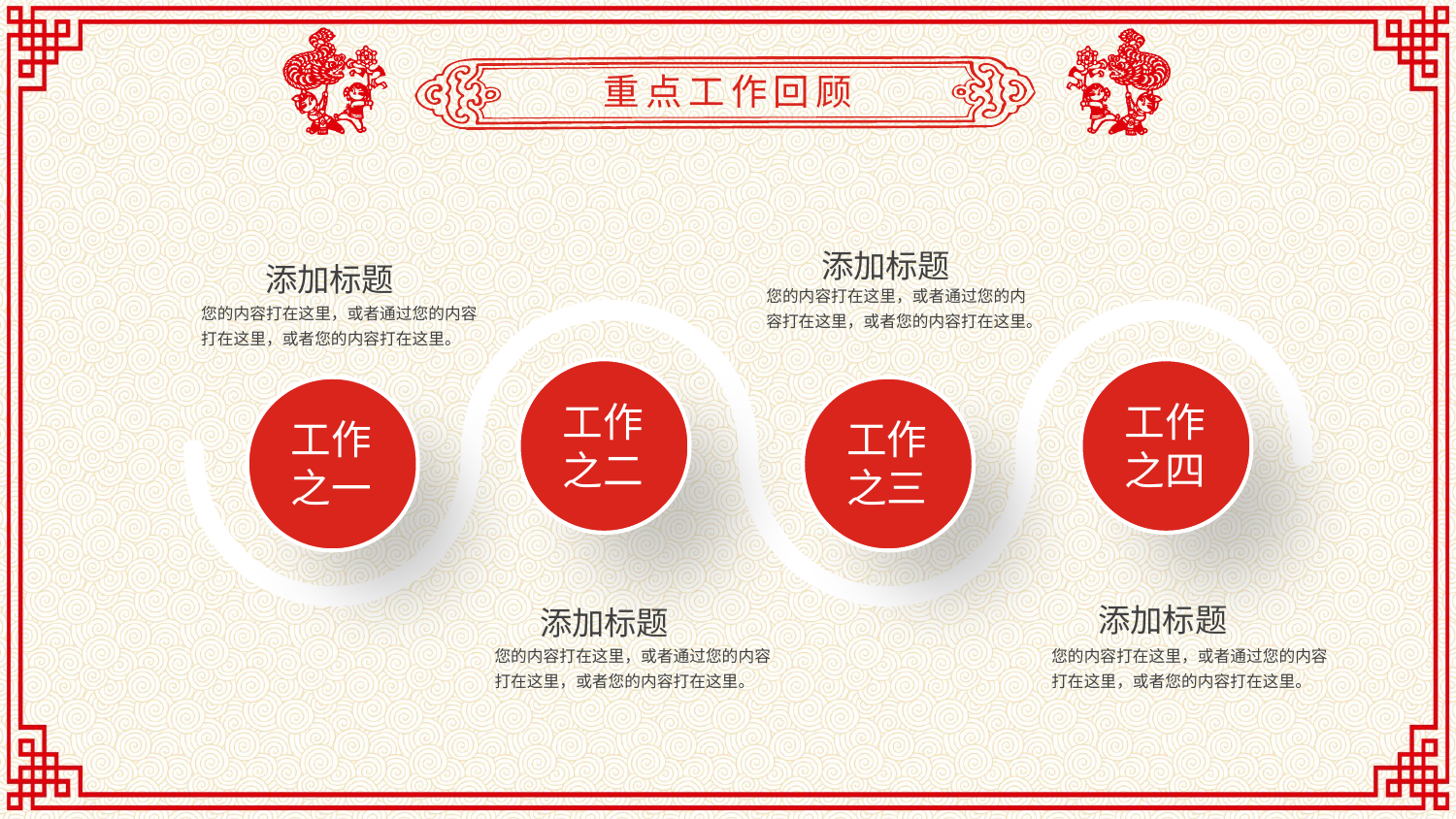

重点工作回顾
添加标题
您的内容打在这里，或者通过您的内容打在这里，或者您的内容打在这里。
添加标题
您的内容打在这里，或者通过您的内容打在这里，或者您的内容打在这里。

工作之二
工作之四
工作之一
工作之三
添加标题
您的内容打在这里，或者通过您的内容打在这里，或者您的内容打在这里。
添加标题
您的内容打在这里，或者通过您的内容打在这里，或者您的内容打在这里。